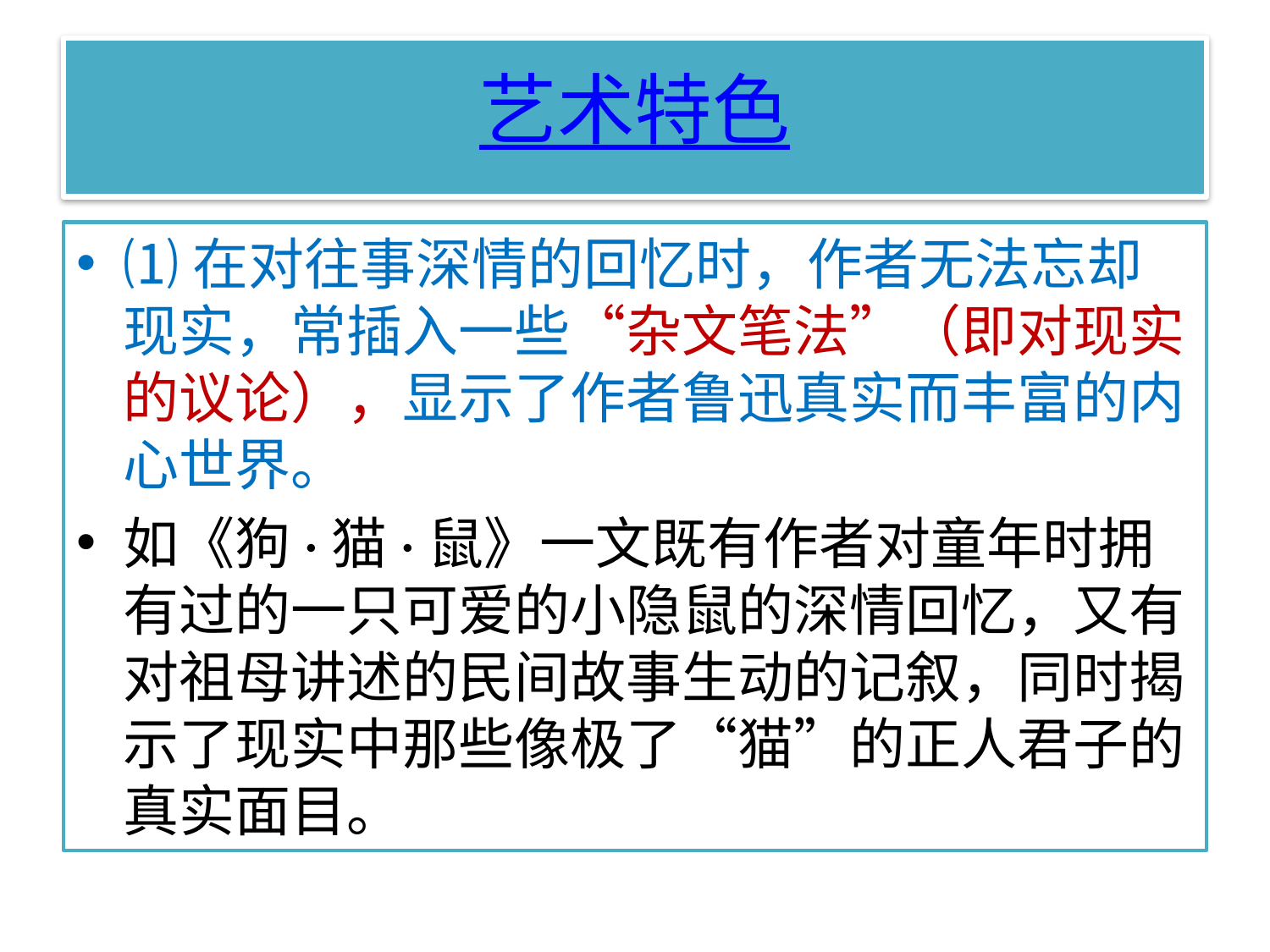

# 艺术特色
⑴在对往事深情的回忆时，作者无法忘却现实，常插入一些“杂文笔法”（即对现实的议论），显示了作者鲁迅真实而丰富的内心世界。
如《狗·猫·鼠》一文既有作者对童年时拥有过的一只可爱的小隐鼠的深情回忆，又有对祖母讲述的民间故事生动的记叙，同时揭示了现实中那些像极了“猫”的正人君子的真实面目。